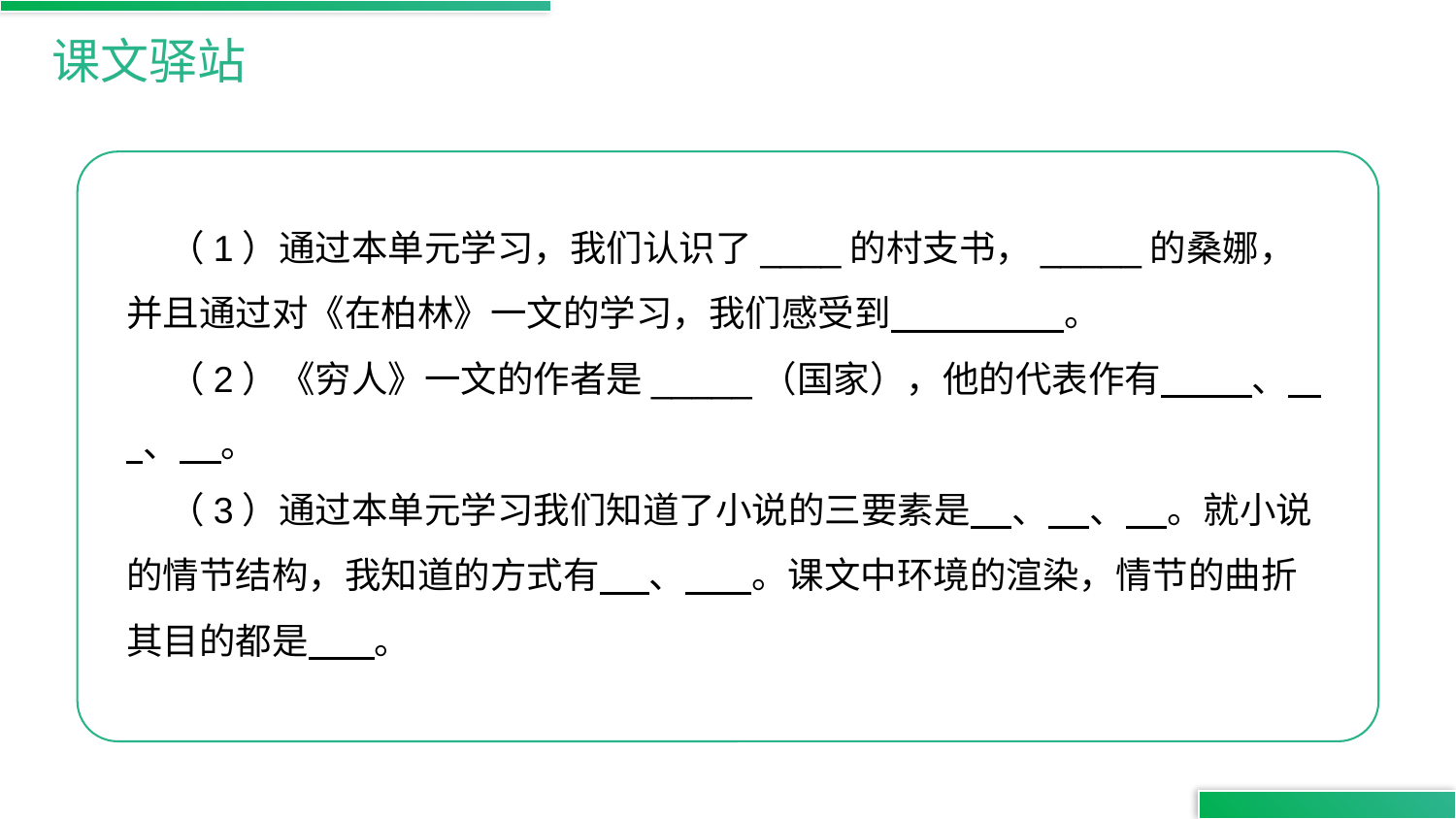

课文驿站
    （1）通过本单元学习，我们认识了____的村支书，_____的桑娜，并且通过对《在柏林》一文的学习，我们感受到                     。
    （2）《穷人》一文的作者是_____（国家），他的代表作有           、       、     。
    （3）通过本单元学习我们知道了小说的三要素是     、     、     。就小说的情节结构，我知道的方式有      、        。课文中环境的渲染，情节的曲折其目的都是        。